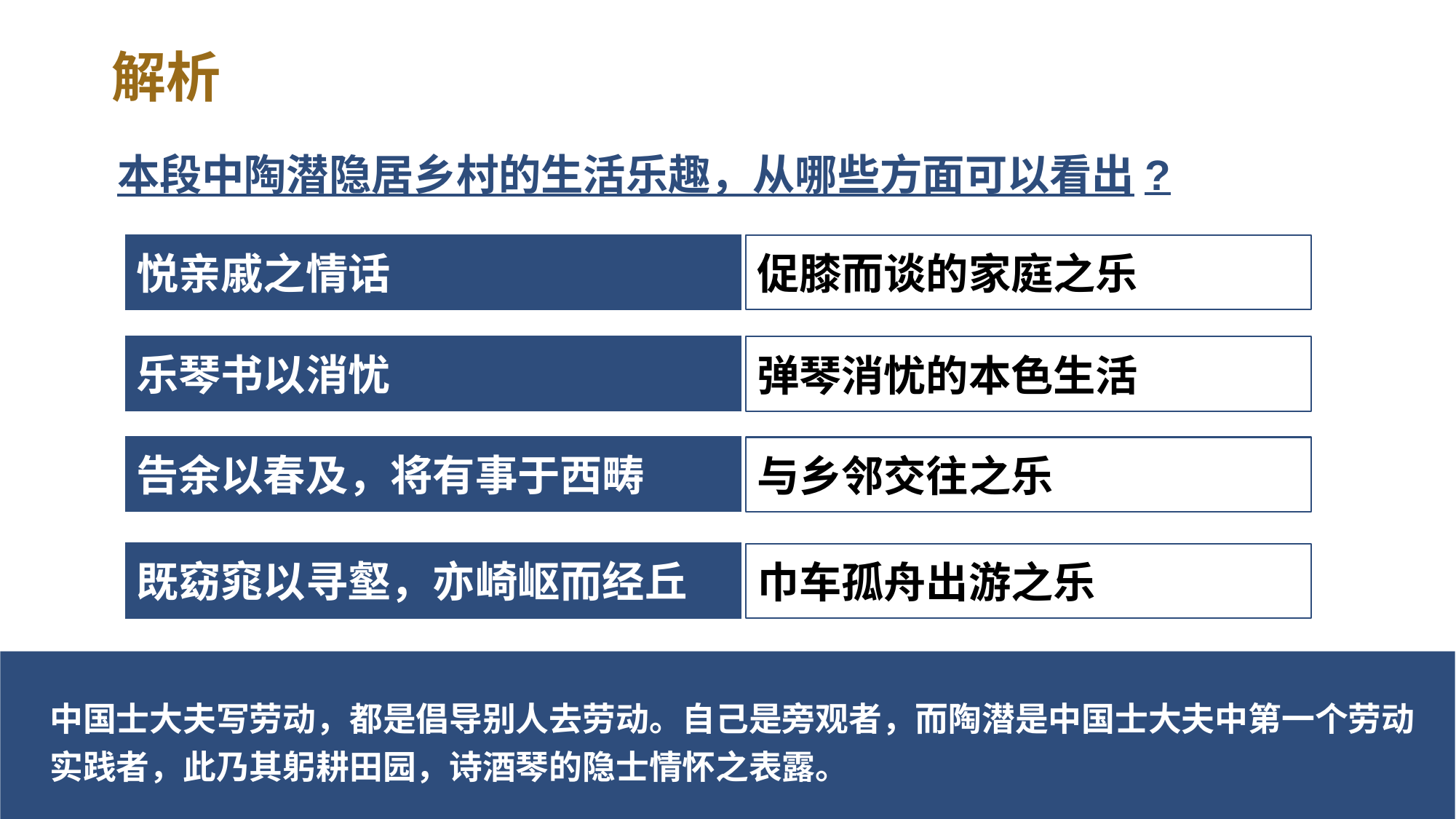

解析
本段中陶潜隐居乡村的生活乐趣，从哪些方面可以看出?
悦亲戚之情话
促膝而谈的家庭之乐
乐琴书以消忧
弹琴消忧的本色生活
告余以春及，将有事于西畴
与乡邻交往之乐
既窈窕以寻壑，亦崎岖而经丘
巾车孤舟出游之乐

中国士大夫写劳动，都是倡导别人去劳动。自己是旁观者，而陶潜是中国士大夫中第一个劳动实践者，此乃其躬耕田园，诗酒琴的隐士情怀之表露。